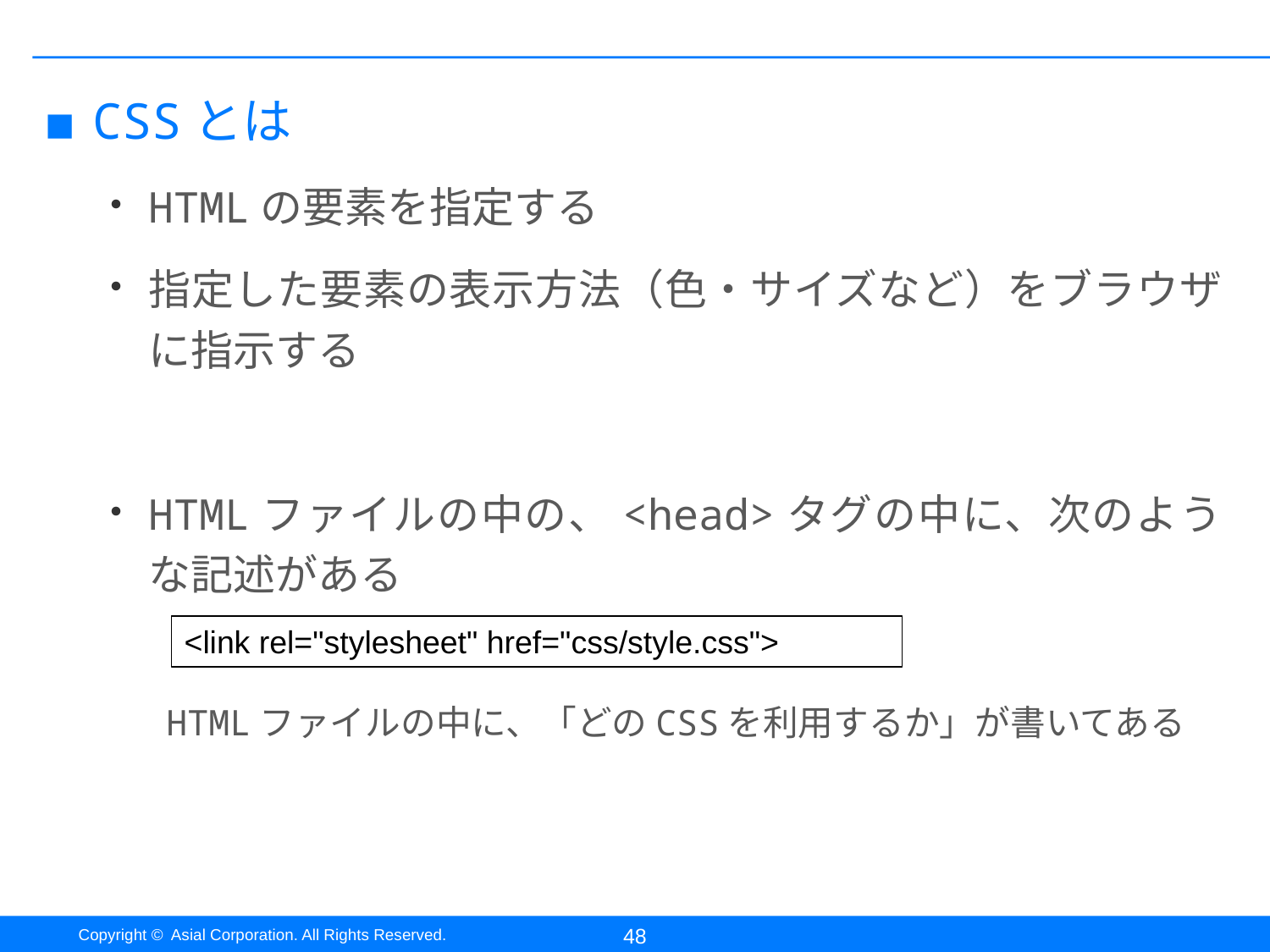

#

CSSとは
HTMLの要素を指定する
指定した要素の表示方法（色・サイズなど）をブラウザに指示する

HTMLファイルの中の、<head>タグの中に、次のような記述がある

HTMLファイルの中に、「どのCSSを利用するか」が書いてある
<link rel="stylesheet" href="css/style.css">
48